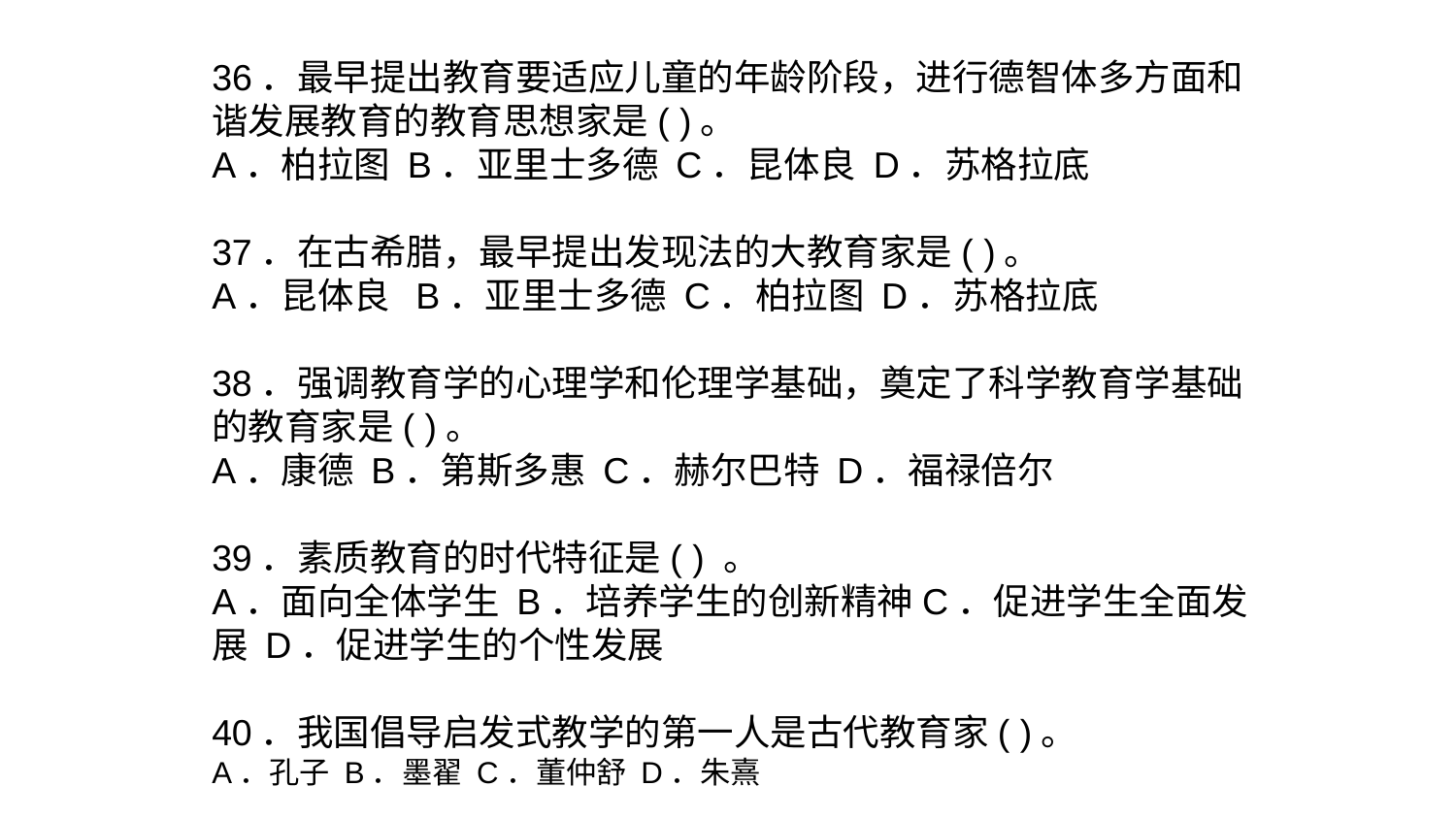

36．最早提出教育要适应儿童的年龄阶段，进行德智体多方面和谐发展教育的教育思想家是( )。
A．柏拉图 B．亚里士多德 C．昆体良 D．苏格拉底

37．在古希腊，最早提出发现法的大教育家是( )。
A．昆体良  B．亚里士多德 C．柏拉图 D．苏格拉底

38．强调教育学的心理学和伦理学基础，奠定了科学教育学基础的教育家是( )。
A．康德 B．第斯多惠 C．赫尔巴特 D．福禄倍尔

39．素质教育的时代特征是( ) 。
A．面向全体学生 B．培养学生的创新精神C．促进学生全面发展 D．促进学生的个性发展

40．我国倡导启发式教学的第一人是古代教育家( )。
A．孔子 B．墨翟 C．董仲舒 D．朱熹